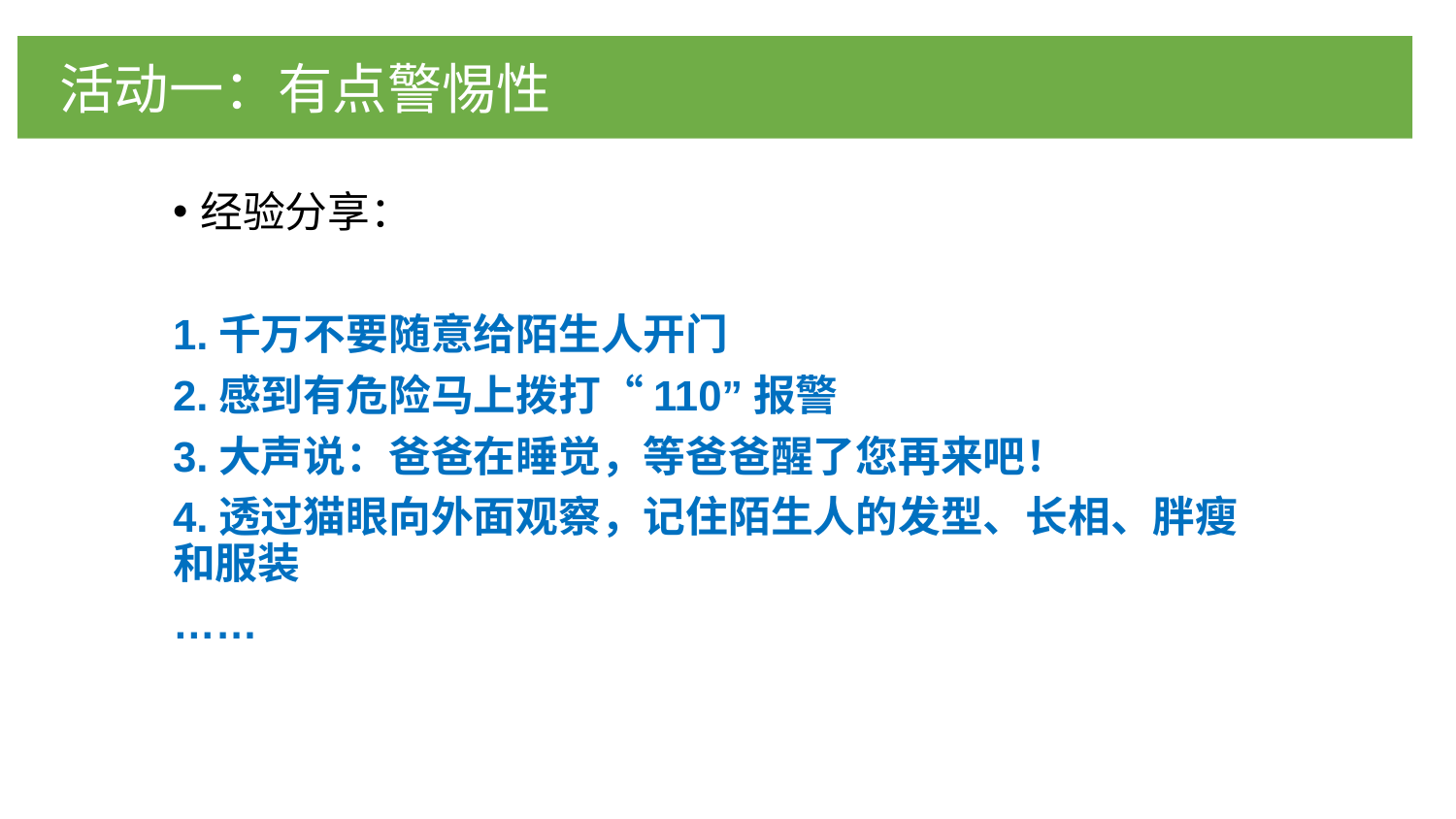

# 活动一：有点警惕性
经验分享：

1.千万不要随意给陌生人开门
2.感到有危险马上拨打“110”报警
3.大声说：爸爸在睡觉，等爸爸醒了您再来吧！
4.透过猫眼向外面观察，记住陌生人的发型、长相、胖瘦和服装
……